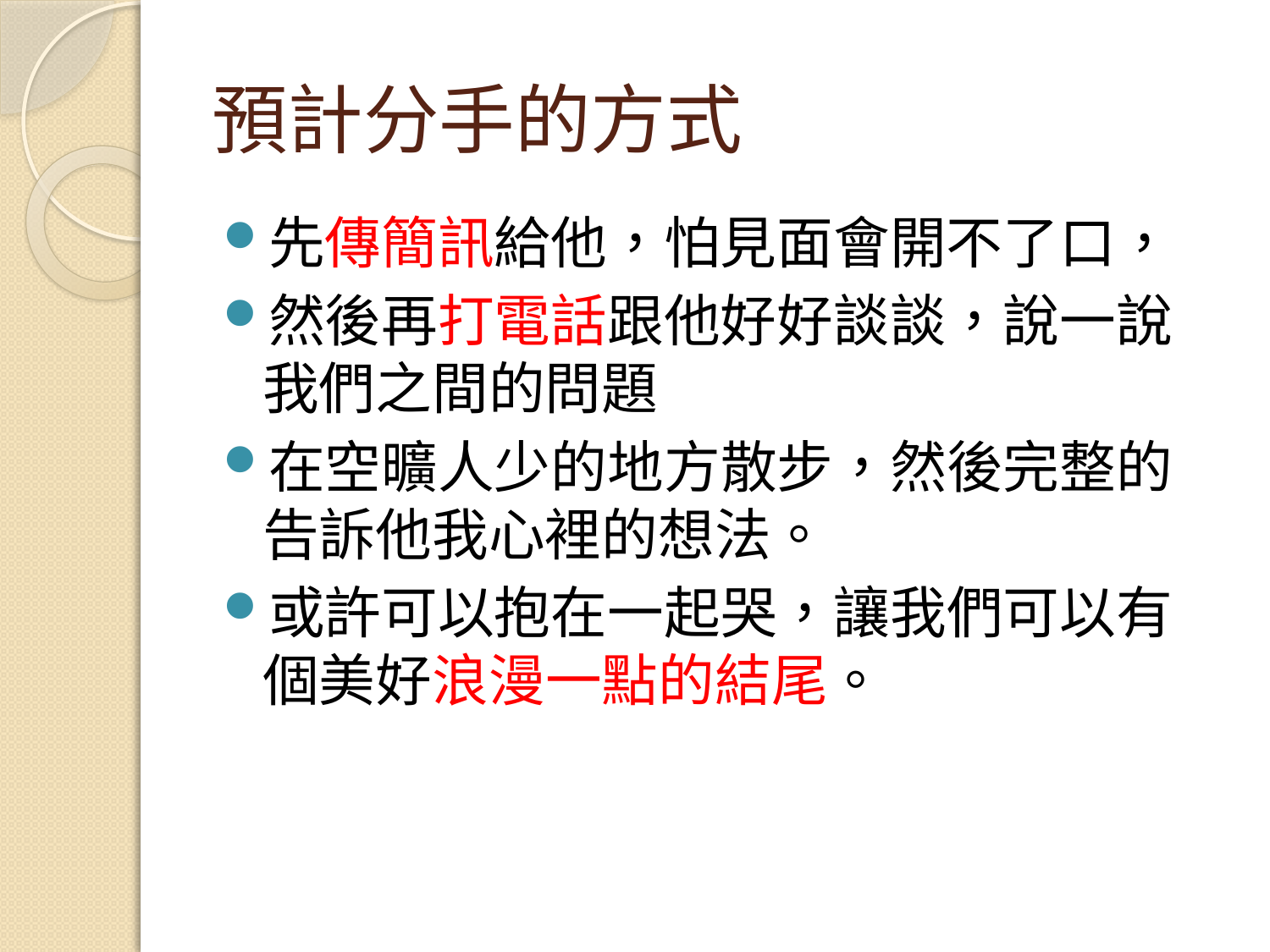

# 預計分手的方式
先傳簡訊給他，怕見面會開不了口，
然後再打電話跟他好好談談，說一說我們之間的問題
在空曠人少的地方散步，然後完整的告訴他我心裡的想法。
或許可以抱在一起哭，讓我們可以有個美好浪漫一點的結尾。